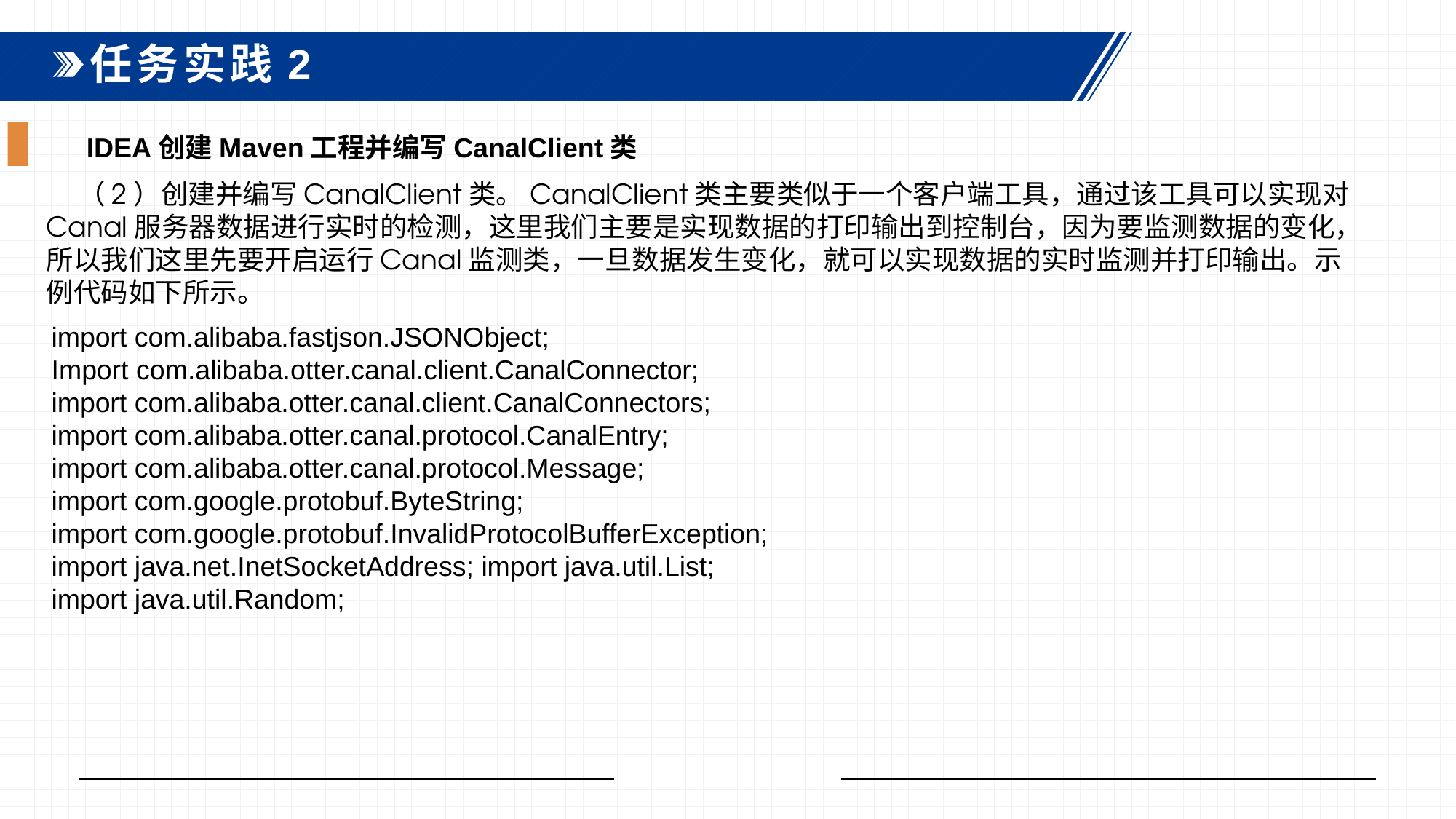

任务实践2
IDEA创建Maven工程并编写CanalClient类
（2）创建并编写CanalClient类。CanalClient类主要类似于一个客户端工具，通过该工具可以实现对Canal服务器数据进行实时的检测，这里我们主要是实现数据的打印输出到控制台，因为要监测数据的变化，所以我们这里先要开启运行Canal监测类，一旦数据发生变化，就可以实现数据的实时监测并打印输出。示例代码如下所示。
import com.alibaba.fastjson.JSONObject; Import com.alibaba.otter.canal.client.CanalConnector; import com.alibaba.otter.canal.client.CanalConnectors; import com.alibaba.otter.canal.protocol.CanalEntry; import com.alibaba.otter.canal.protocol.Message; import com.google.protobuf.ByteString; import com.google.protobuf.InvalidProtocolBufferException; import java.net.InetSocketAddress; import java.util.List;
import java.util.Random;